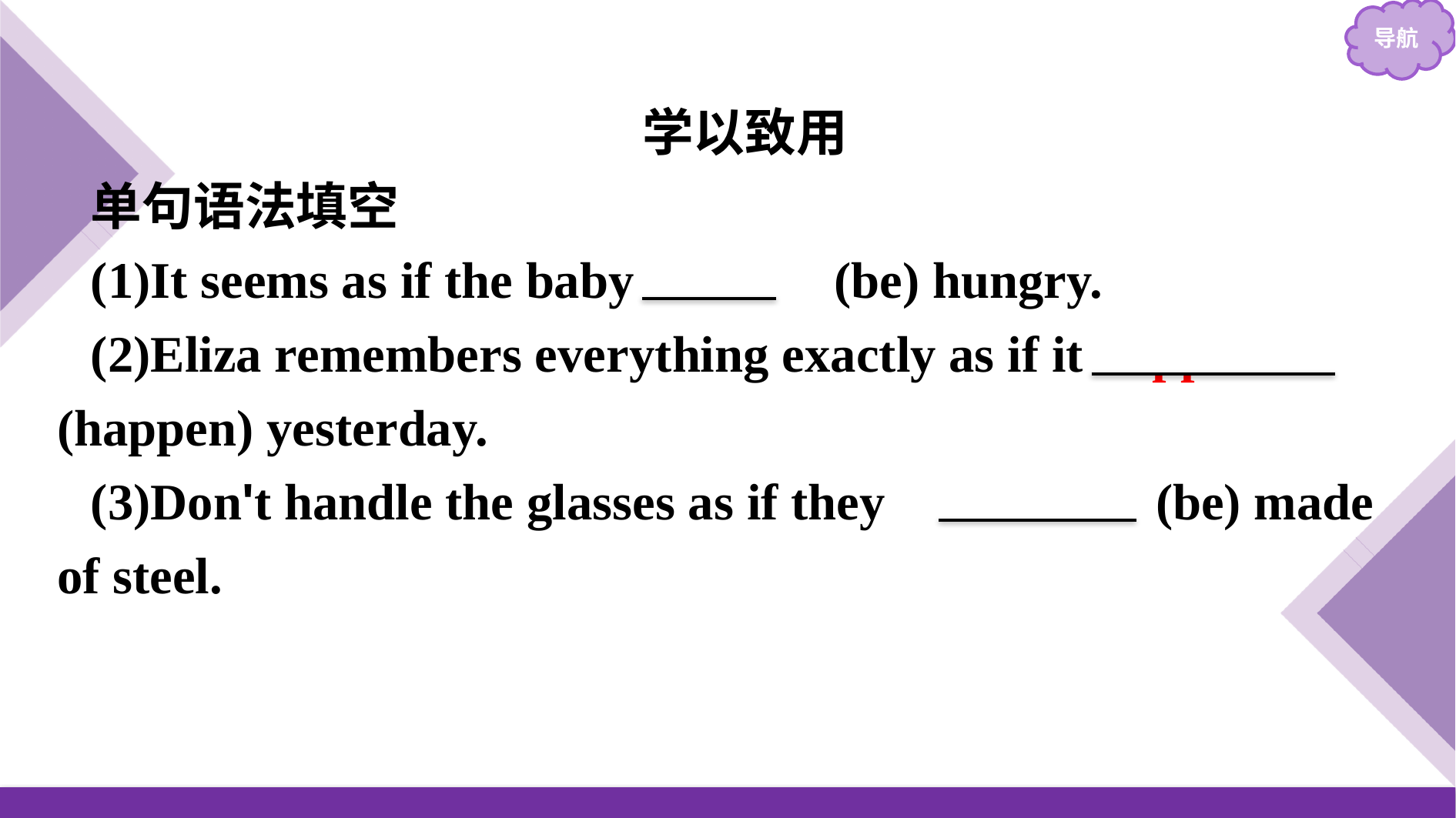

学以致用
单句语法填空
(1)It seems as if the baby 　is　(be) hungry.
(2)Eliza remembers everything exactly as if it happened (happen) yesterday.
(3)Don't handle the glasses as if they 　were　(be) made of steel.